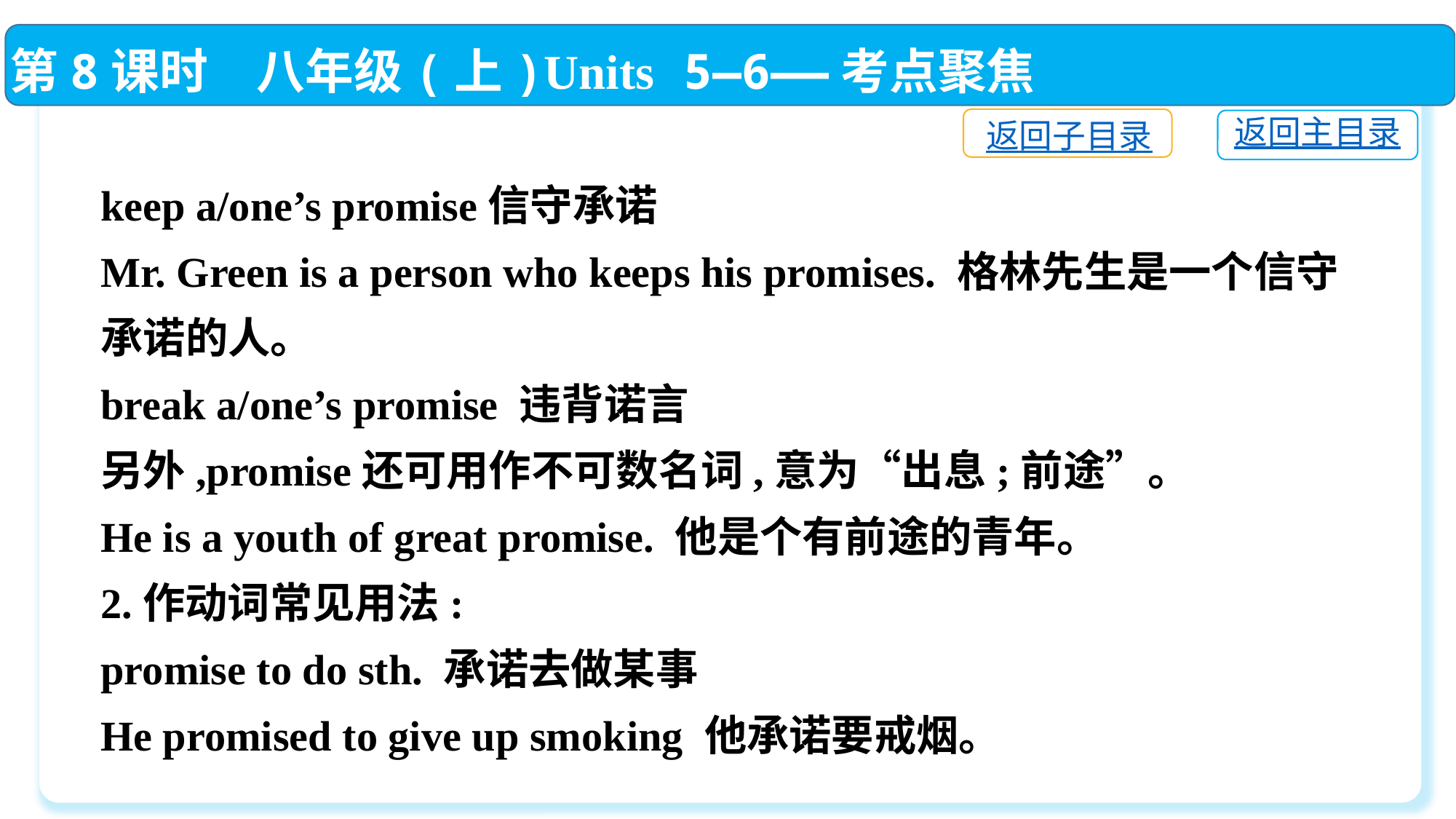

第8课时　八年级(上)Units 5—6——考点聚焦

返回子目录
返回主目录
keep a/one’s promise信守承诺
Mr. Green is a person who keeps his promises. 格林先生是一个信守承诺的人。
break a/one’s promise 违背诺言
另外,promise还可用作不可数名词,意为“出息;前途”。
He is a youth of great promise. 他是个有前途的青年。
2.作动词常见用法:
promise to do sth. 承诺去做某事
He promised to give up smoking 他承诺要戒烟。